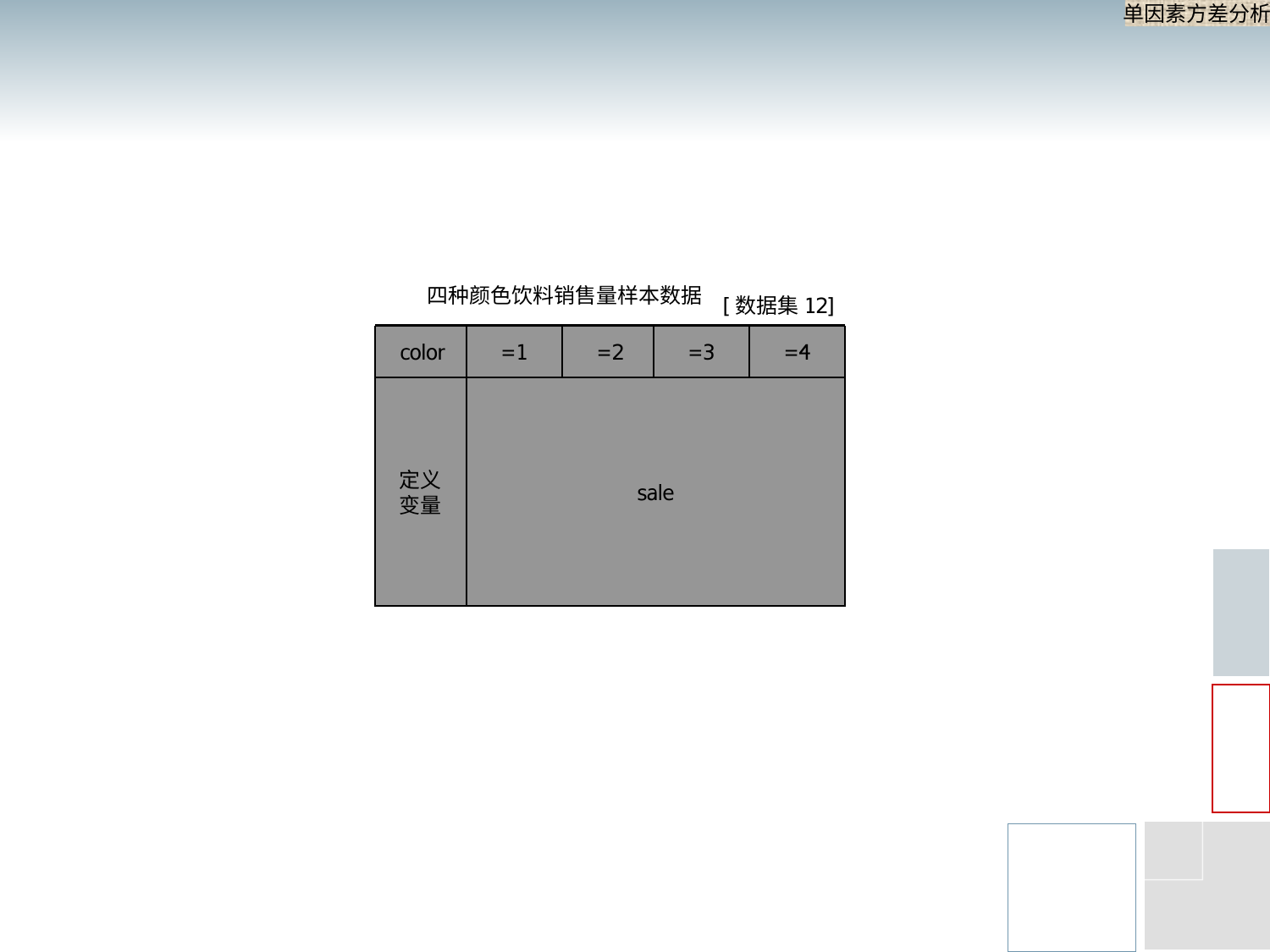

单因素方差分析
四种颜色饮料销售量样本数据
[数据集12]
| 超市 | 黄色 | 无色 | 粉色 | 绿色 |
| --- | --- | --- | --- | --- |
| 1 2 3 4 5 | 27.9 25.1 28.5 24.2 26.5 | 26.5 28.7 25.1 29.1 27.2 | 31.2 28.3 30.8 27.9 29.6 | 30.8 29.6 32.4 31.7 32.8 |
color
=1
=2
=3
=4
定义
变量
sale